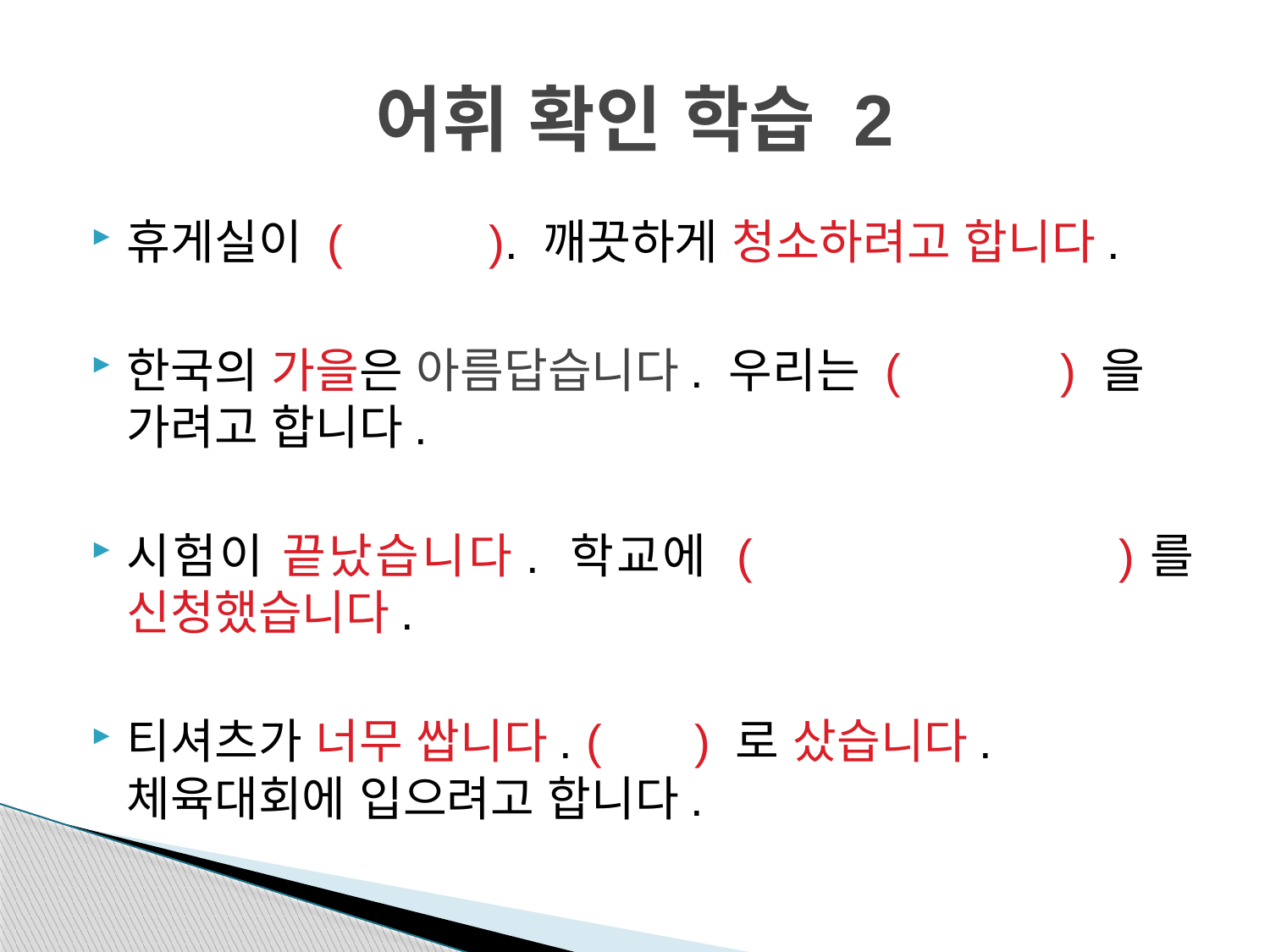

# 어휘 확인 학습 2
휴게실이 (           ). 깨끗하게 청소하려고 합니다.

한국의 가을은 아름답습니다. 우리는 (            ) 을 가려고 합니다.

시험이 끝났습니다. 학교에 (                       )를 신청했습니다.

티셔츠가 너무 쌉니다. (       ) 로 샀습니다. 체육대회에 입으려고 합니다.